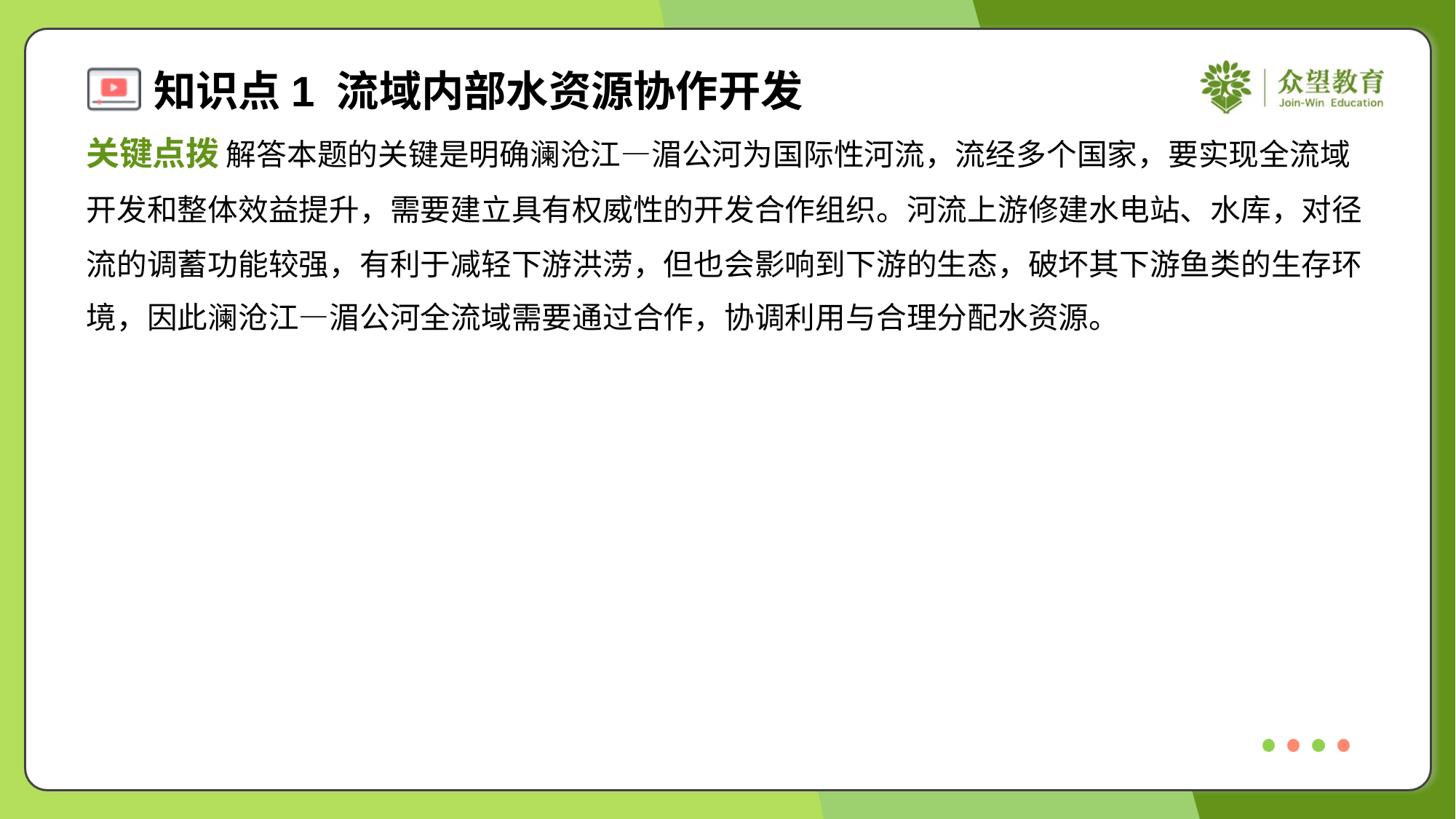

关键点拨 解答本题的关键是明确澜沧江—湄公河为国际性河流，流经多个国家，要实现全流域
开发和整体效益提升，需要建立具有权威性的开发合作组织。河流上游修建水电站、水库，对径
流的调蓄功能较强，有利于减轻下游洪涝，但也会影响到下游的生态，破坏其下游鱼类的生存环
境，因此澜沧江—湄公河全流域需要通过合作，协调利用与合理分配水资源。